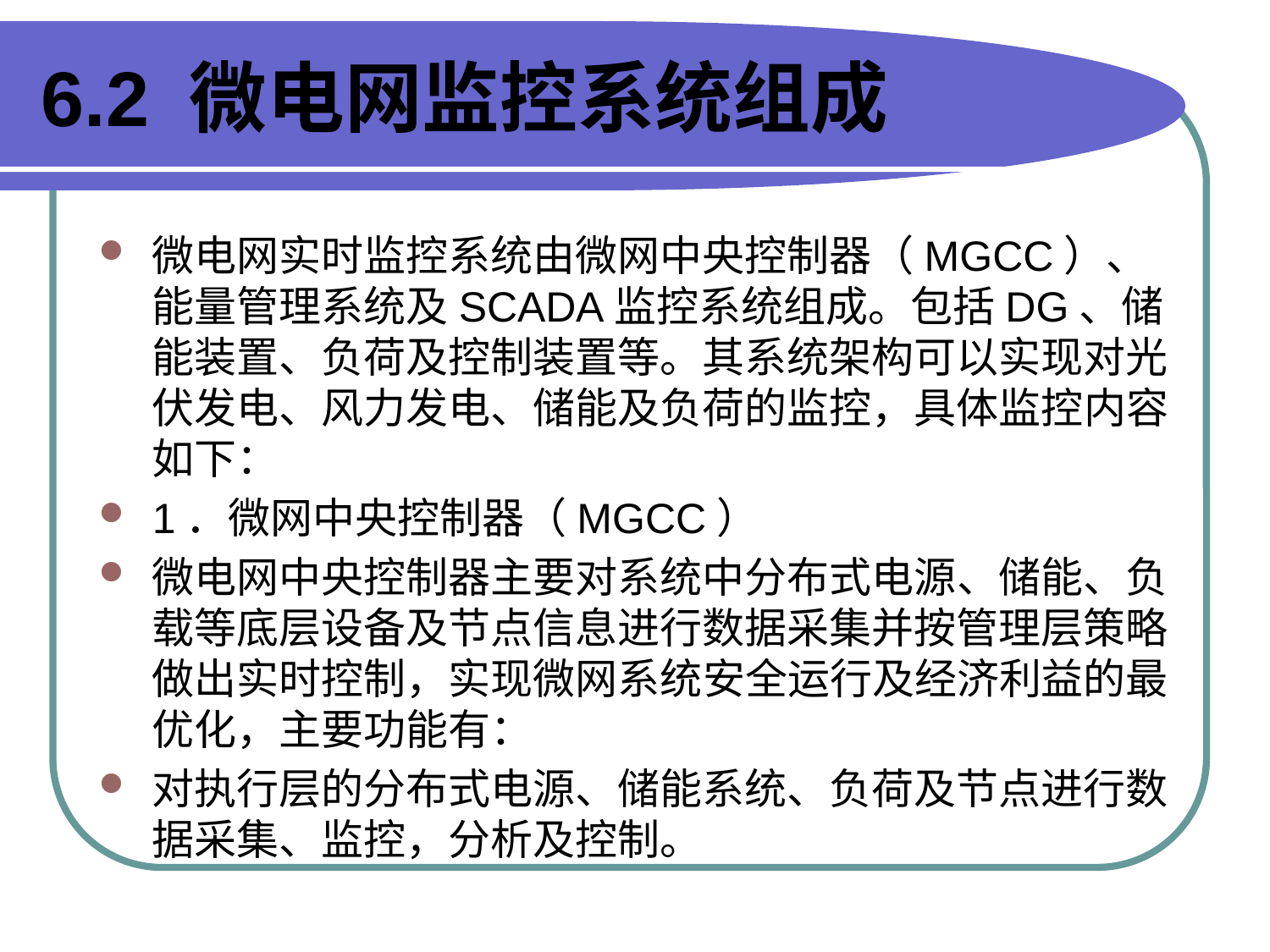

# 6.2 微电网监控系统组成
微电网实时监控系统由微网中央控制器（MGCC）、能量管理系统及SCADA监控系统组成。包括DG、储能装置、负荷及控制装置等。其系统架构可以实现对光伏发电、风力发电、储能及负荷的监控，具体监控内容如下：
1．微网中央控制器（MGCC）
微电网中央控制器主要对系统中分布式电源、储能、负载等底层设备及节点信息进行数据采集并按管理层策略做出实时控制，实现微网系统安全运行及经济利益的最优化，主要功能有：
对执行层的分布式电源、储能系统、负荷及节点进行数据采集、监控，分析及控制。

97